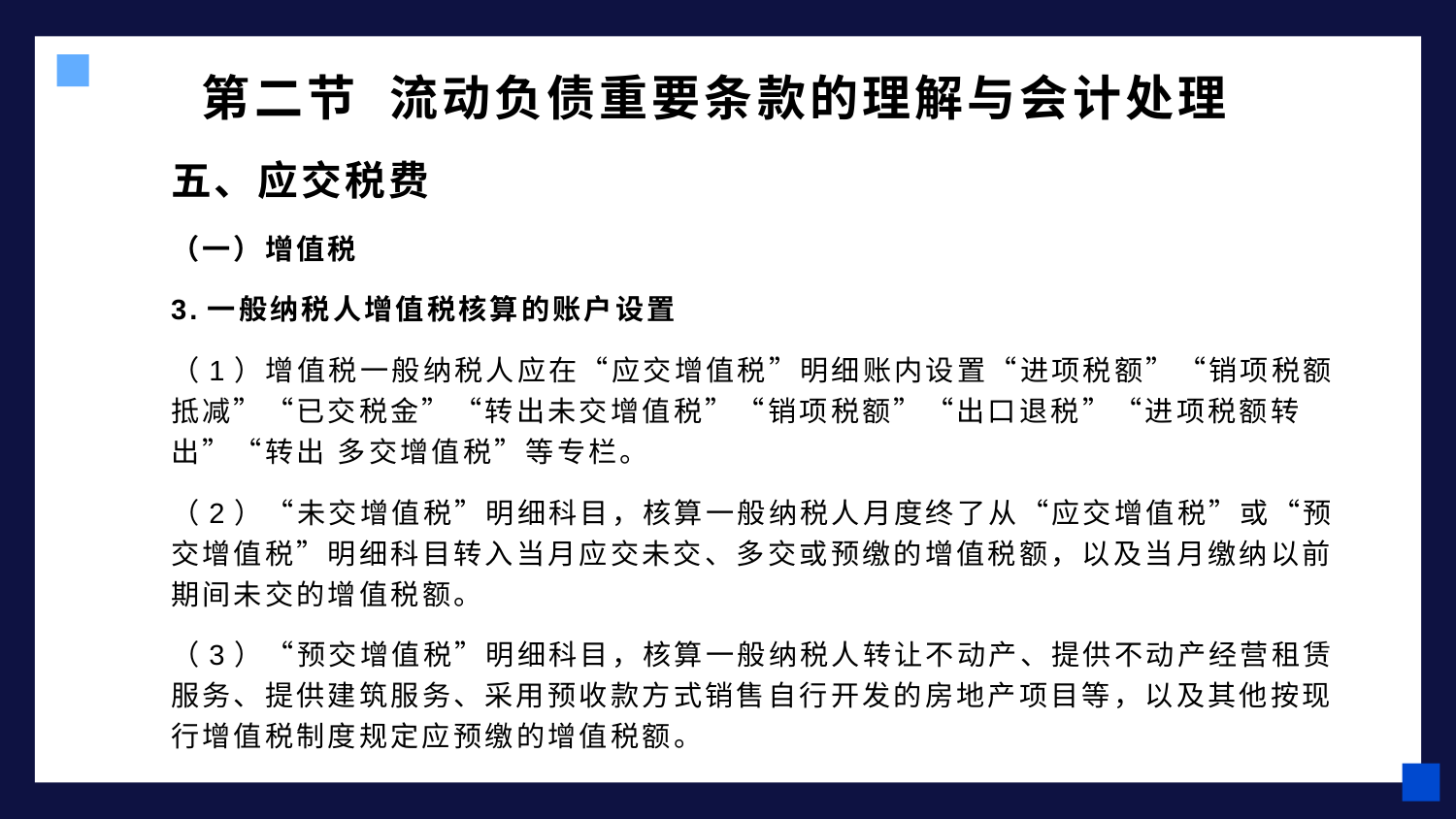

# 第二节  流动负债重要条款的理解与会计处理
五、应交税费
（一）增值税
3.一般纳税人增值税核算的账户设置
（1）增值税一般纳税人应在“应交增值税”明细账内设置“进项税额”“销项税额抵减”“已交税金”“转出未交增值税”“销项税额”“出口退税”“进项税额转出”“转出 多交增值税”等专栏。
（2）“未交增值税”明细科目，核算一般纳税人月度终了从“应交增值税”或“预交增值税”明细科目转入当月应交未交、多交或预缴的增值税额，以及当月缴纳以前期间未交的增值税额。
（3）“预交增值税”明细科目，核算一般纳税人转让不动产、提供不动产经营租赁服务、提供建筑服务、采用预收款方式销售自行开发的房地产项目等，以及其他按现行增值税制度规定应预缴的增值税额。